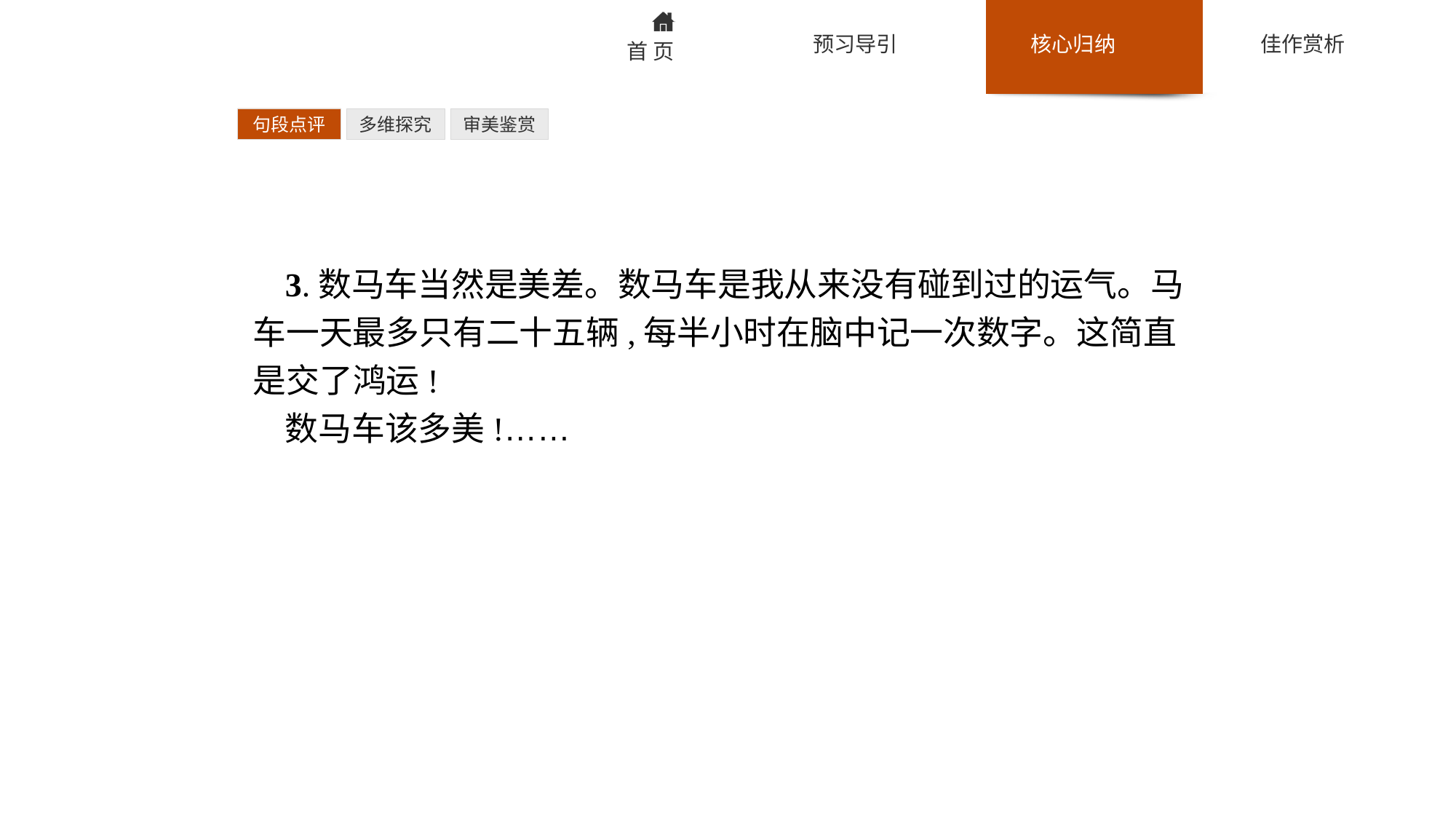

句段点评
多维探究
审美鉴赏
3.数马车当然是美差。数马车是我从来没有碰到过的运气。马车一天最多只有二十五辆,每半小时在脑中记一次数字。这简直是交了鸿运!
数马车该多美!……
点评:“数马车”本是与数桥上通过的人数是一样的单调工作,“我”却把它看成是“美差”,而且把能得到这样的工作看作交了“鸿运”,“数马车该多美”。我们通过这些看出的是被战争迫害致残的“小人物”需求的低下和精神的空虚。像这种细节的处理,使得小说的结局显得更为丰满。